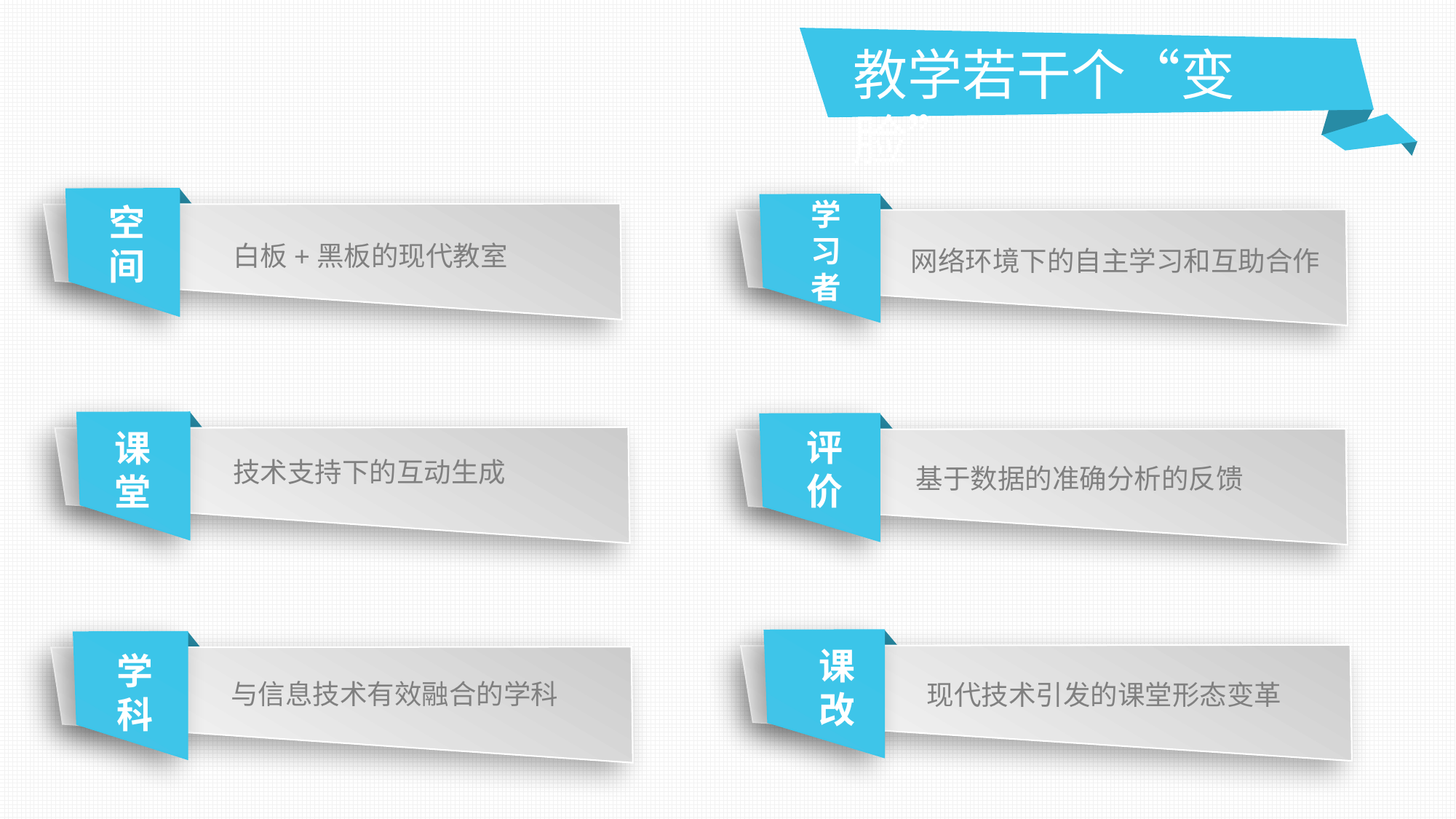

教学若干个“变脸”

学习者
空间

白板+黑板的现代教室
网络环境下的自主学习和互助合作

评价
课堂
活动前
活动前
技术支持下的互动生成
形成一个学术共识
基于数据的准确分析的反馈

课改
活动前
学科
与信息技术有效融合的学科
现代技术引发的课堂形态变革
形成一个学术共识